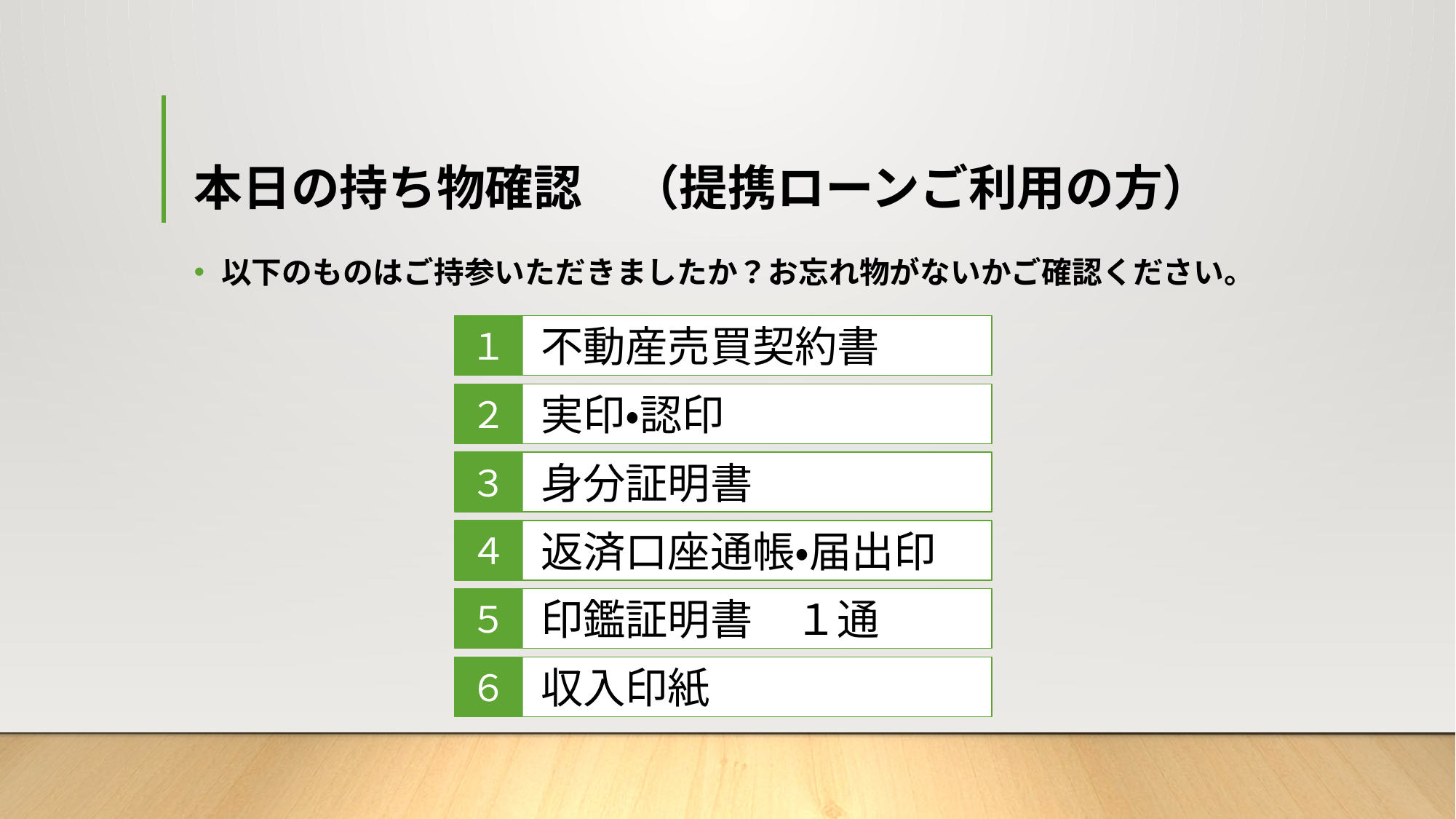

# 本日の持ち物確認　（提携ローンご利用の方）
以下のものはご持参いただきましたか？お忘れ物がないかご確認ください。
不動産売買契約書
１
実印・認印
２
身分証明書
３
返済口座通帳・届出印
４
印鑑証明書　１通
５
収入印紙
６